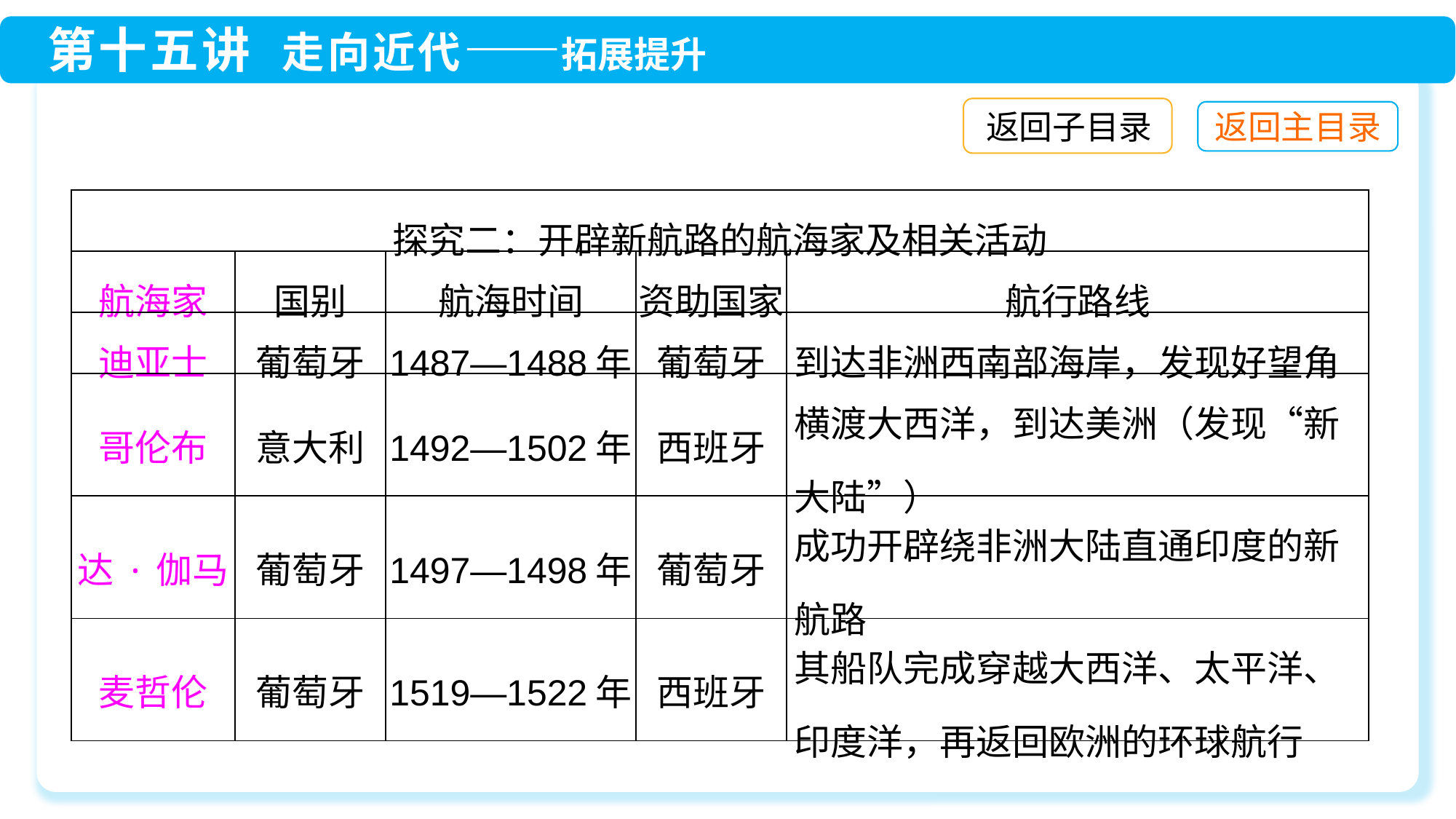

返回子目录
| 探究二：开辟新航路的航海家及相关活动 |  |  |  |  |
| --- | --- | --- | --- | --- |
| 航海家 | 国别 | 航海时间 | 资助国家 | 航行路线 |
| 迪亚士 | 葡萄牙 | 1487—1488年 | 葡萄牙 | 到达非洲西南部海岸，发现好望角 |
| 哥伦布 | 意大利 | 1492—1502年 | 西班牙 | 横渡大西洋，到达美洲（发现“新大陆”） |
| 达·伽马 | 葡萄牙 | 1497—1498年 | 葡萄牙 | 成功开辟绕非洲大陆直通印度的新航路 |
| 麦哲伦 | 葡萄牙 | 1519—1522年 | 西班牙 | 其船队完成穿越大西洋、太平洋、印度洋，再返回欧洲的环球航行 |